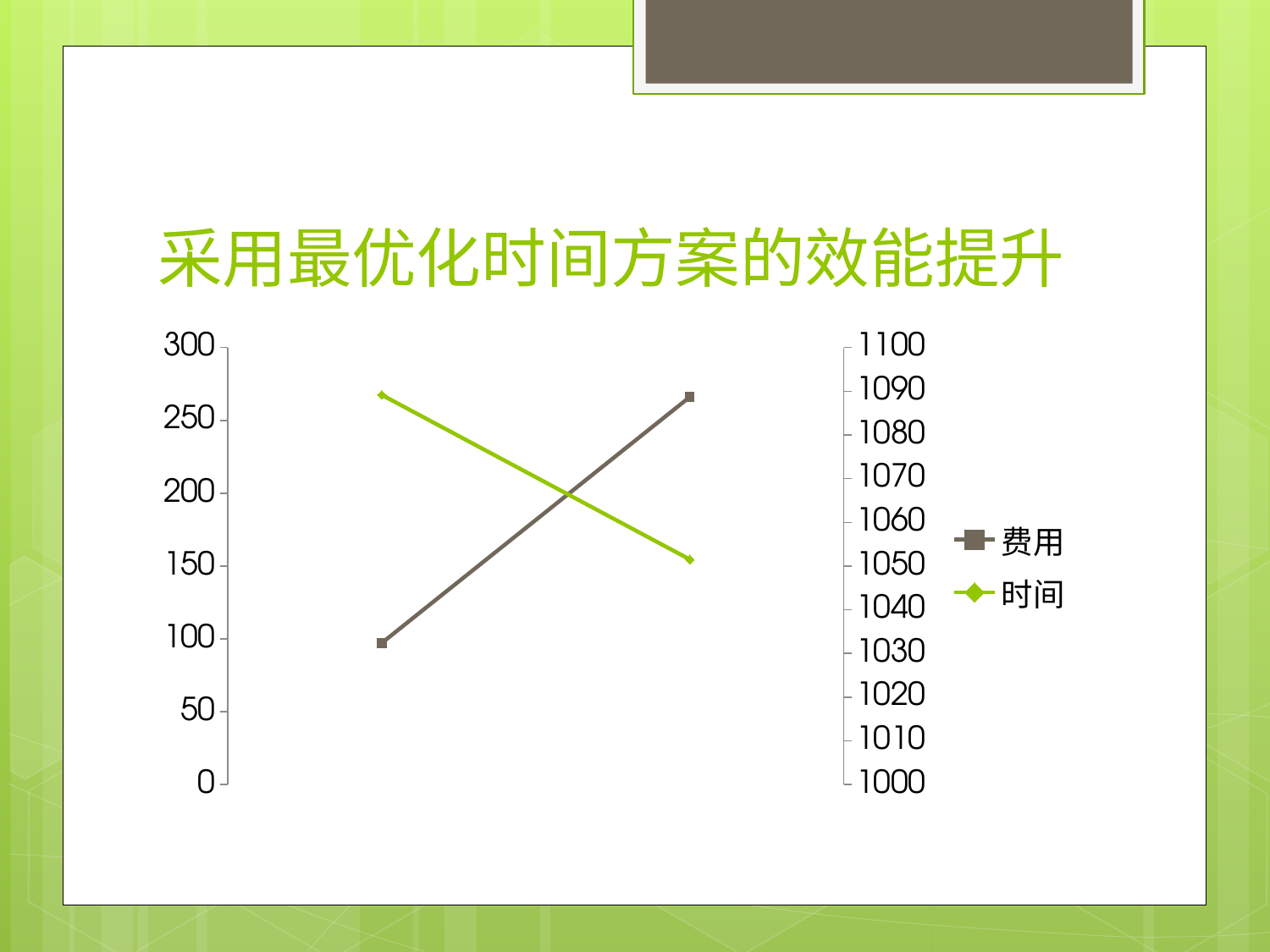

# 采用最优化时间方案的效能提升

### Chart

| Category | 费用 | 时间 |
|---|---|---|
| 单钻头 | 1032.4 | 267.46 |
| 双钻头 | 1088.7 | 154.56 |